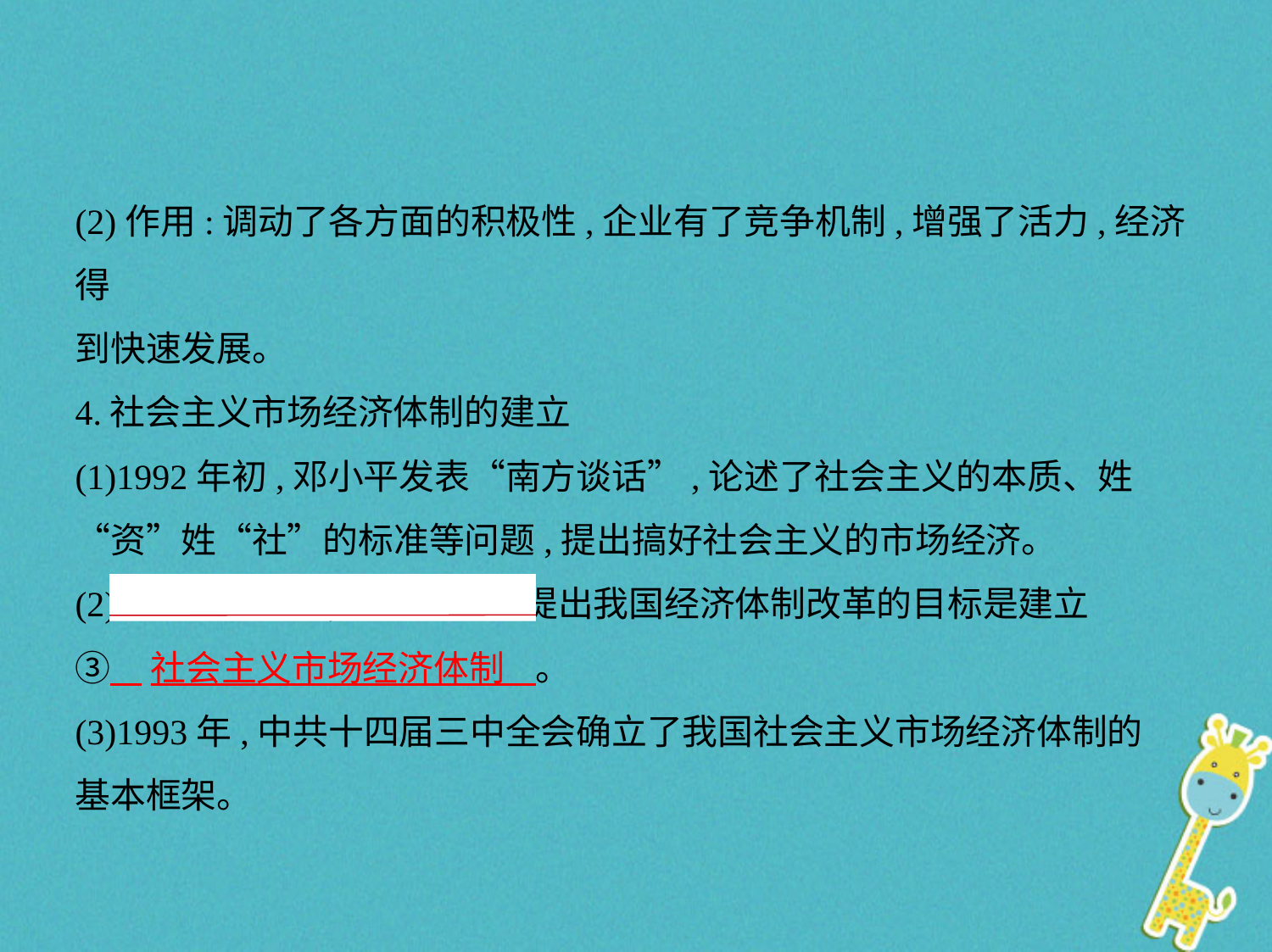

(2)作用:调动了各方面的积极性,企业有了竞争机制,增强了活力,经济得
到快速发展。
4.社会主义市场经济体制的建立
(1)1992年初,邓小平发表“南方谈话”,论述了社会主义的本质、姓
“资”姓“社”的标准等问题,提出搞好社会主义的市场经济。
(2)1992年10月,中共十四大提出我国经济体制改革的目标是建立
③    社会主义市场经济体制    。
(3)1993年,中共十四届三中全会确立了我国社会主义市场经济体制的
基本框架。